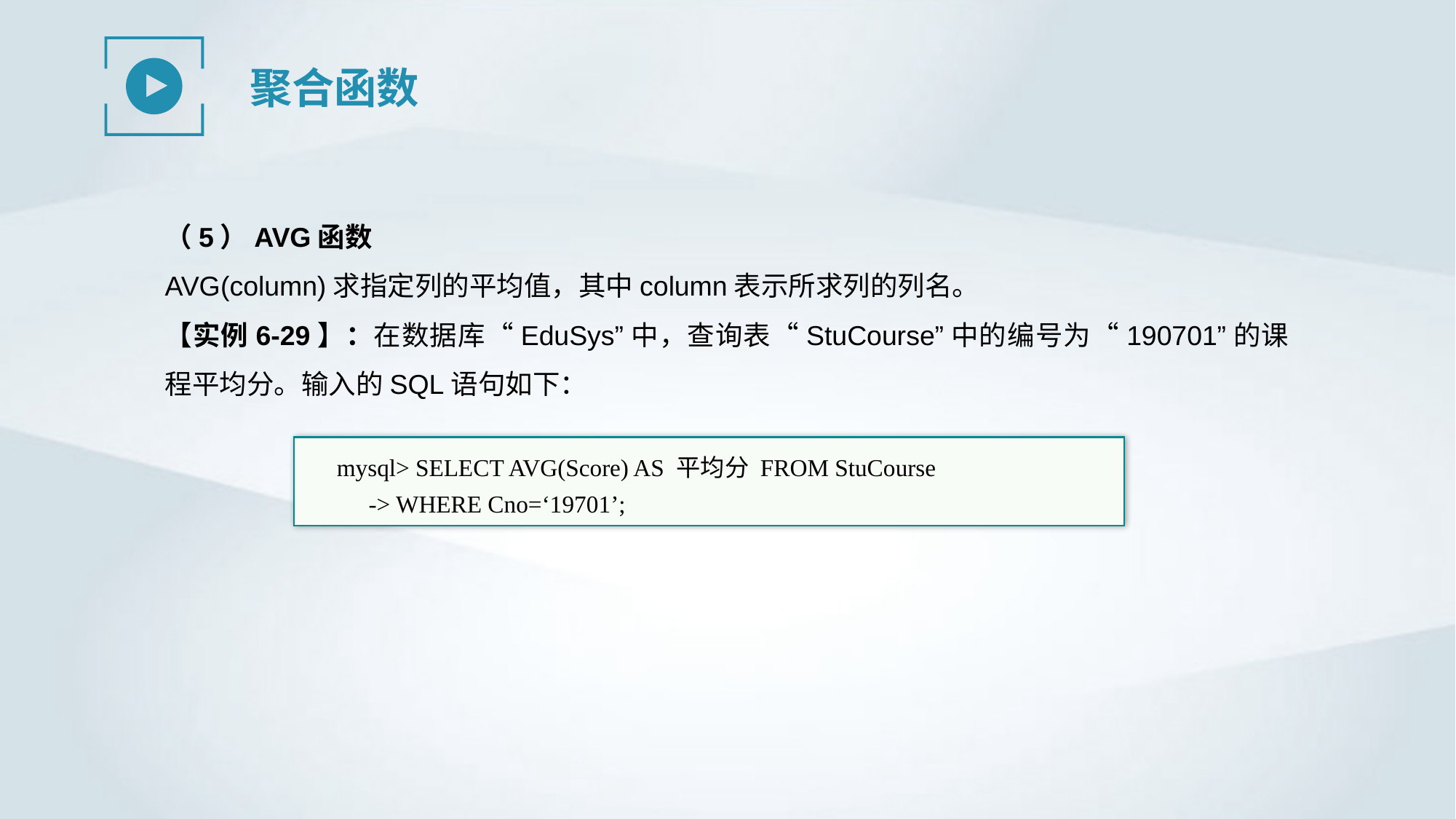

聚合函数
（5）AVG函数
AVG(column)求指定列的平均值，其中column表示所求列的列名。
【实例6-29】：在数据库“EduSys”中，查询表“StuCourse”中的编号为“190701”的课程平均分。输入的SQL语句如下：
mysql> SELECT AVG(Score) AS 平均分 FROM StuCourse
-> WHERE Cno=‘19701’;